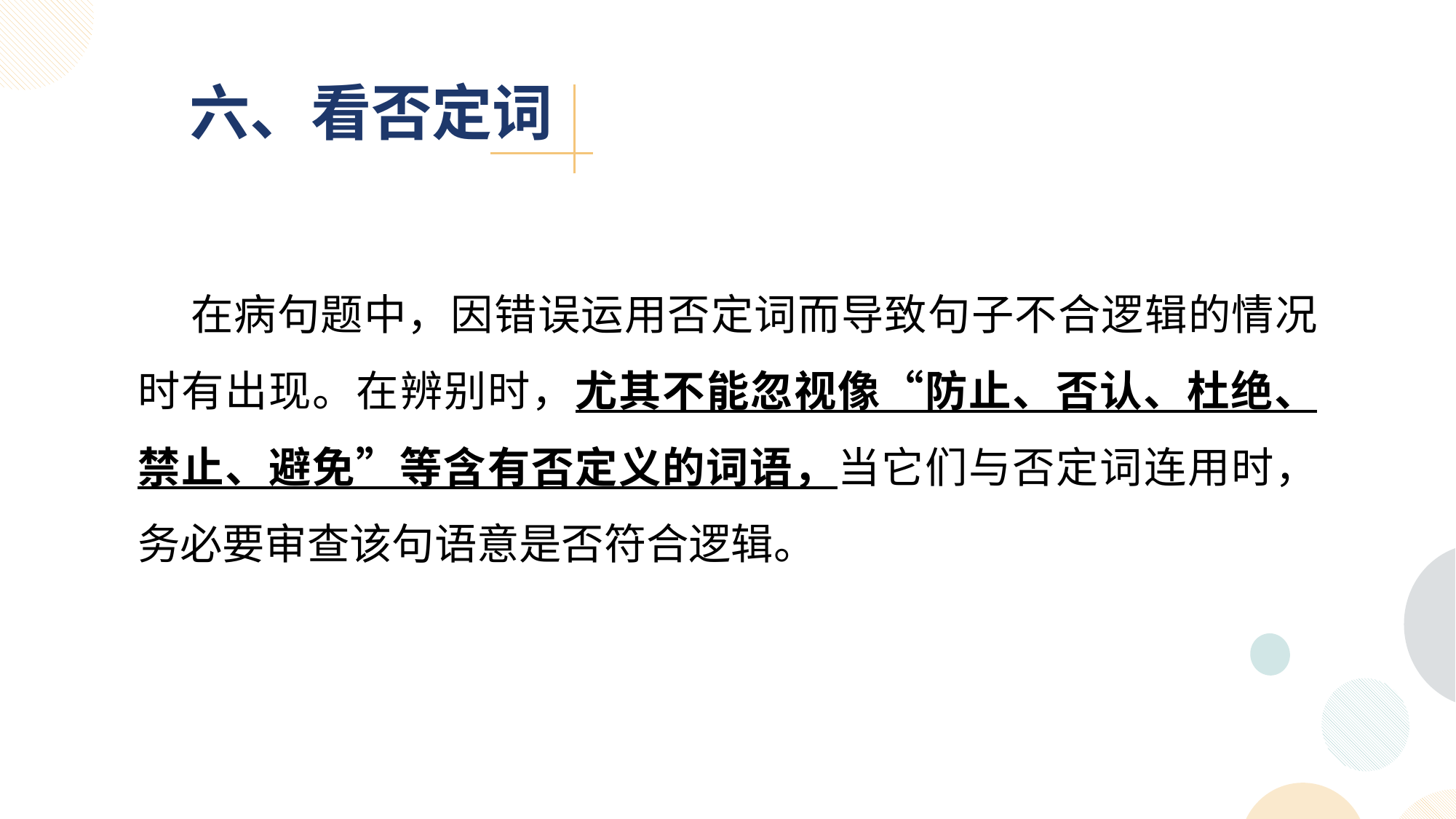

六、看否定词
    在病句题中，因错误运用否定词而导致句子不合逻辑的情况时有出现。在辨别时，尤其不能忽视像“防止、否认、杜绝、禁止、避免”等含有否定义的词语，当它们与否定词连用时，务必要审查该句语意是否符合逻辑。